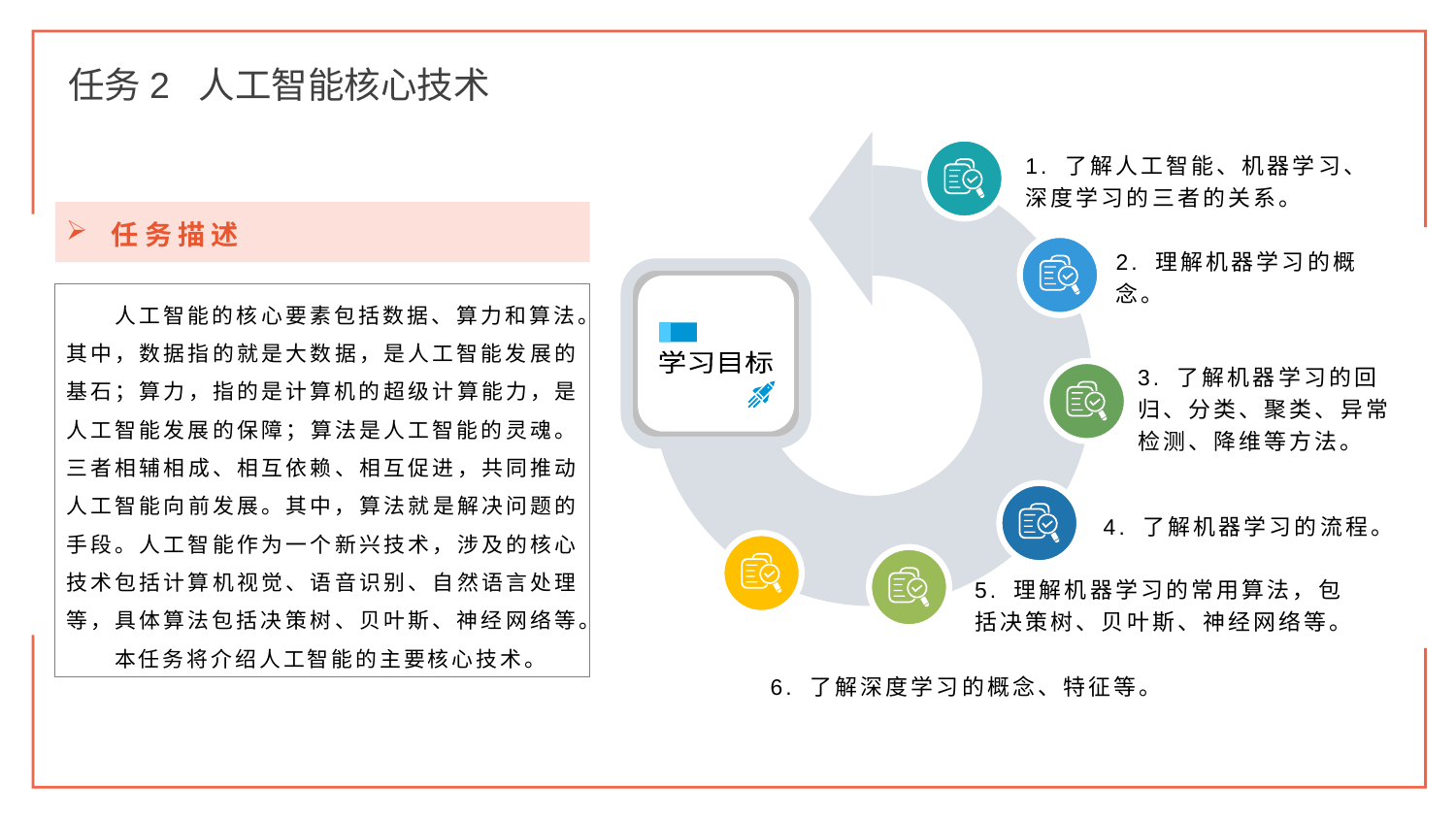

任务2  人工智能核心技术
1. 了解人工智能、机器学习、深度学习的三者的关系。

2. 理解机器学习的概念。

学习目标

3. 了解机器学习的回归、分类、聚类、异常检测、降维等方法。

4. 了解机器学习的流程。

5. 理解机器学习的常用算法，包括决策树、贝叶斯、神经网络等。

6. 了解深度学习的概念、特征等。
任务描述
人工智能的核心要素包括数据、算力和算法。其中，数据指的就是大数据，是人工智能发展的基石；算力，指的是计算机的超级计算能力，是人工智能发展的保障；算法是人工智能的灵魂。三者相辅相成、相互依赖、相互促进，共同推动人工智能向前发展。其中，算法就是解决问题的手段。人工智能作为一个新兴技术，涉及的核心技术包括计算机视觉、语音识别、自然语言处理等，具体算法包括决策树、贝叶斯、神经网络等。
本任务将介绍人工智能的主要核心技术。